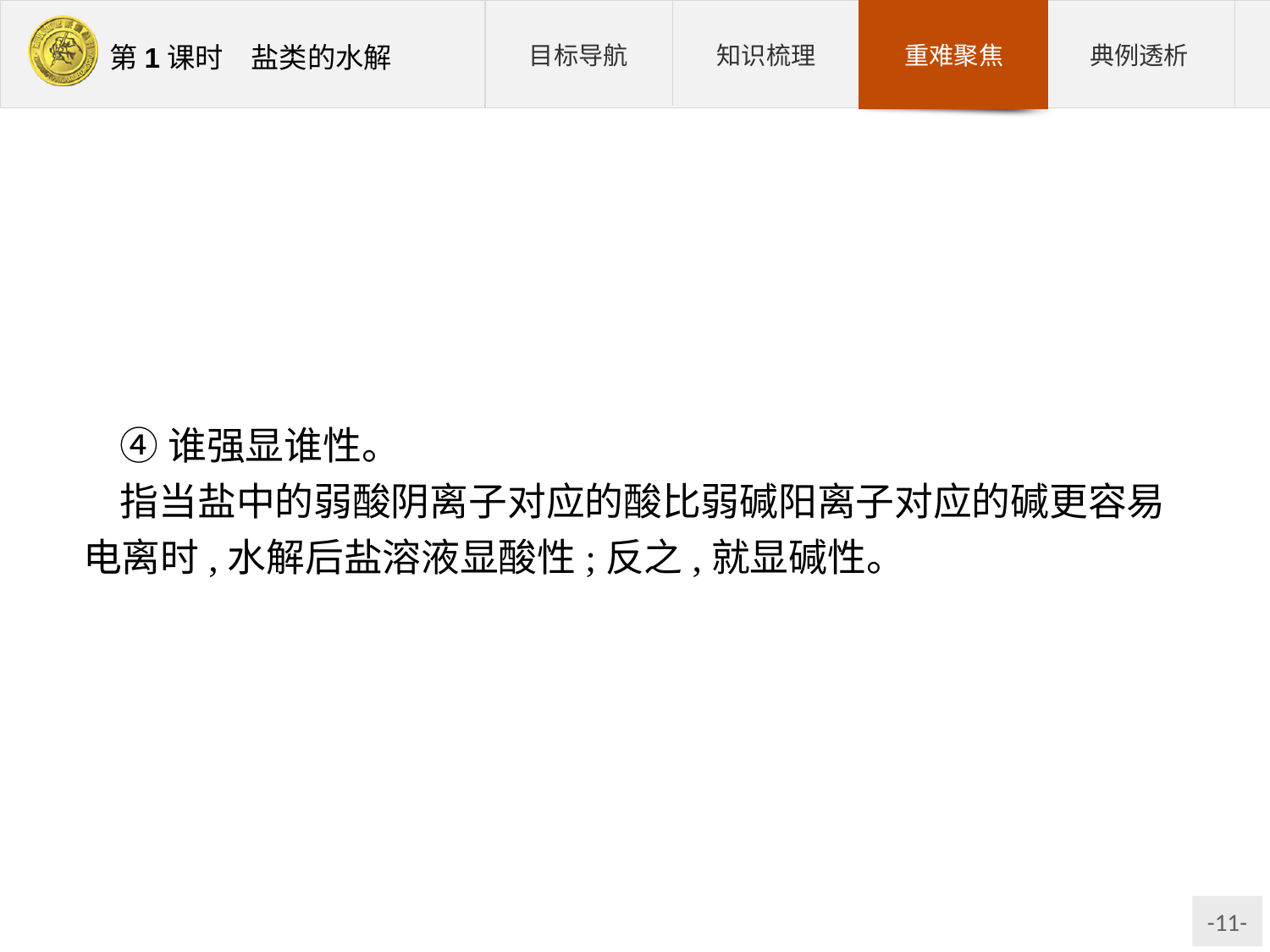

④谁强显谁性。
指当盐中的弱酸阴离子对应的酸比弱碱阳离子对应的碱更容易电离时,水解后盐溶液显酸性;反之,就显碱性。